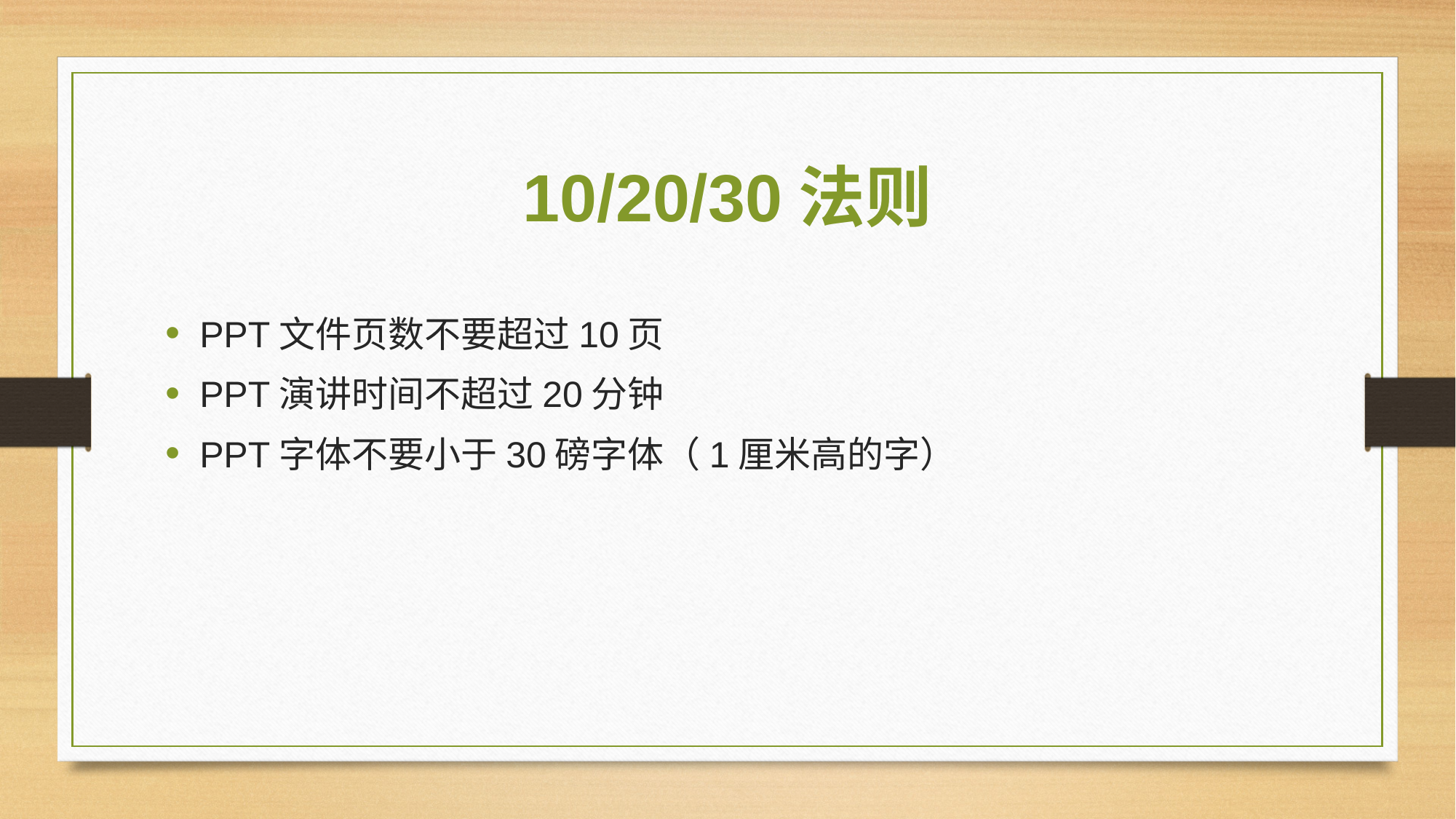

# 10/20/30法则
PPT文件页数不要超过10页
PPT演讲时间不超过20分钟
PPT字体不要小于30磅字体（1厘米高的字）